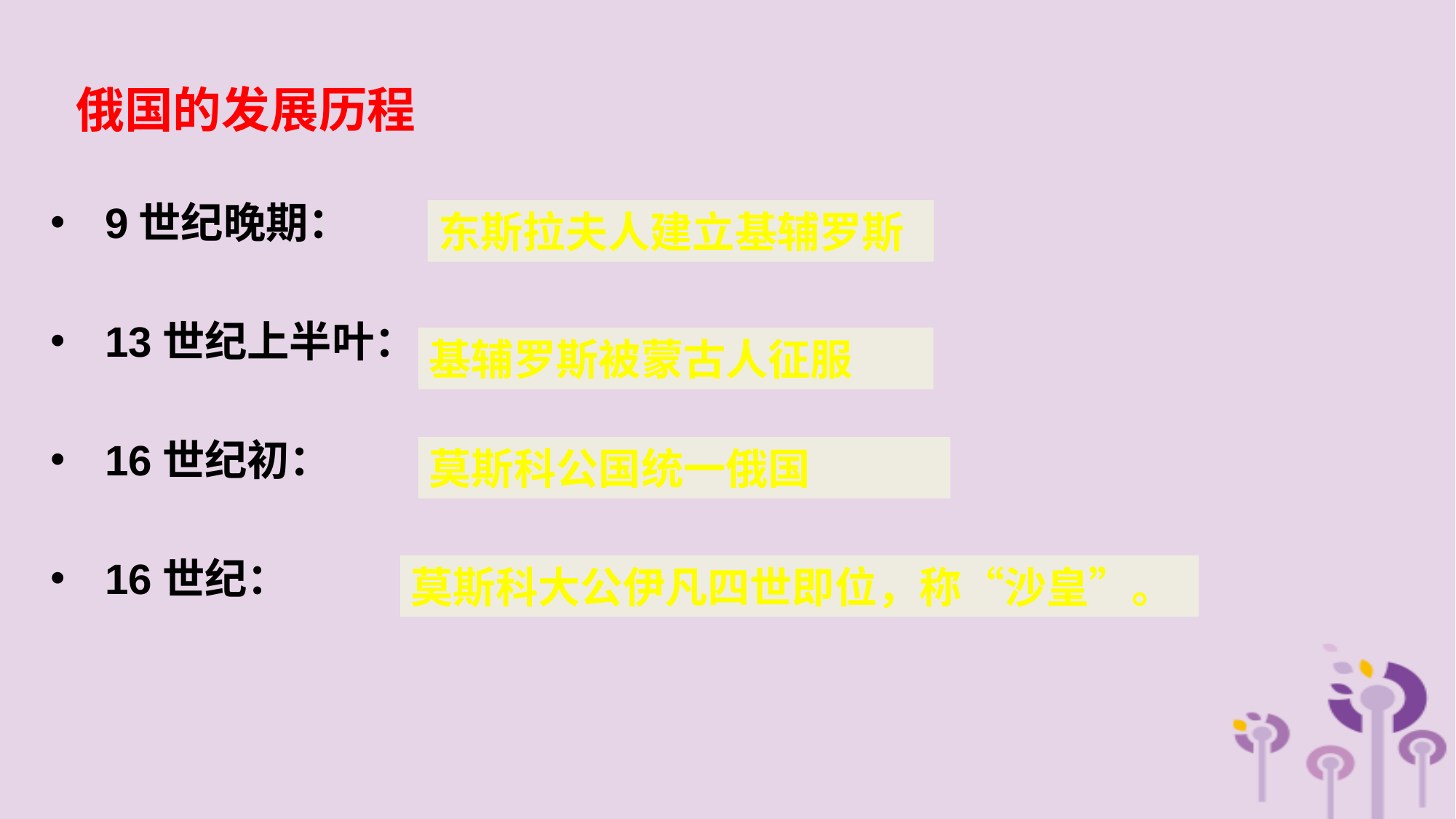

俄国的发展历程
9世纪晚期：

13世纪上半叶：

16世纪初：

16世纪：
东斯拉夫人建立基辅罗斯
基辅罗斯被蒙古人征服
莫斯科公国统一俄国
莫斯科大公伊凡四世即位，称“沙皇”。